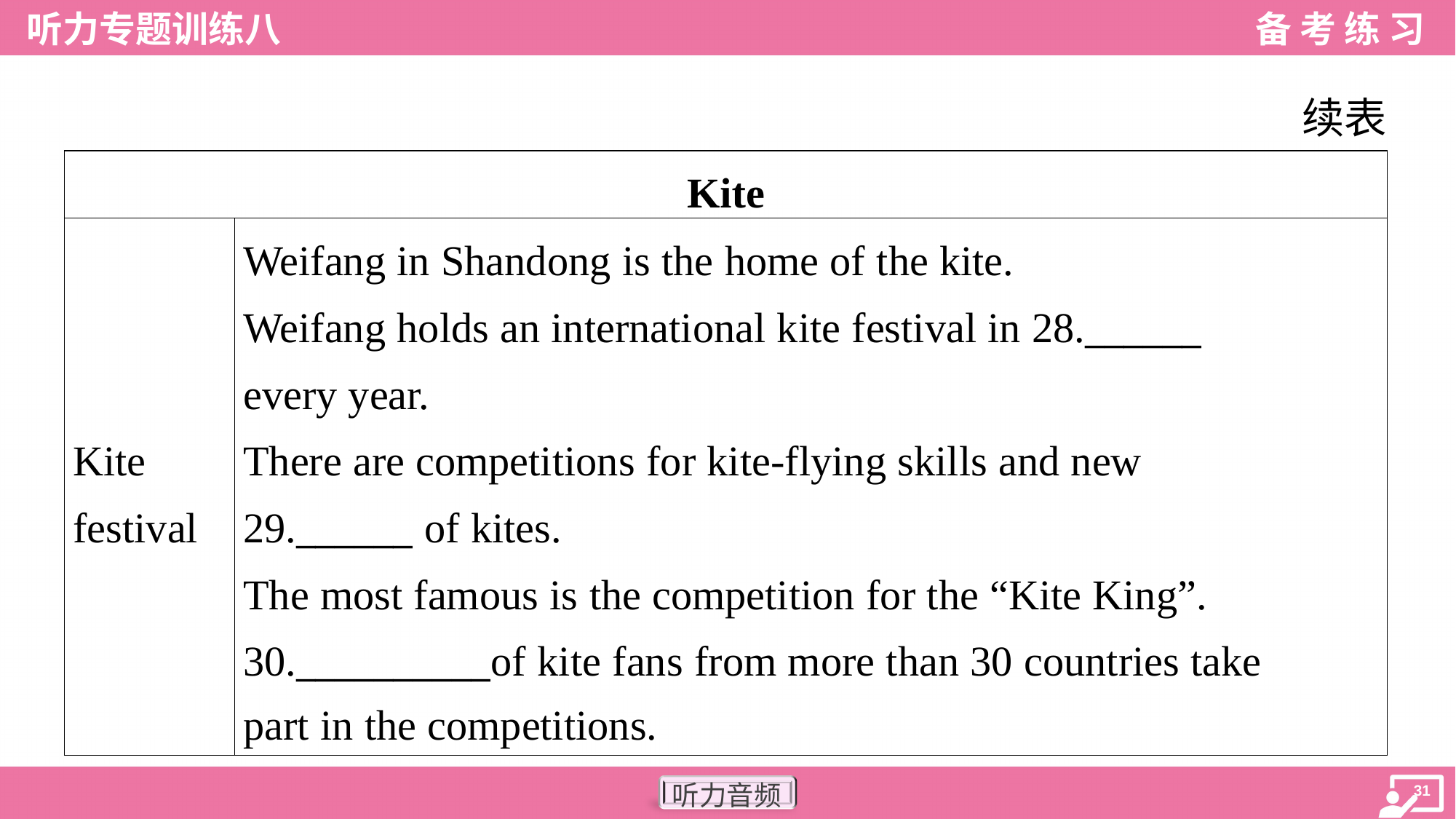

续表
| Kite |  |
| --- | --- |
| Kite festival | Weifang in Shandong is the home of the kite. Weifang holds an international kite festival in 28.\_\_\_\_\_\_ every year. There are competitions for kite-flying skills and new 29.\_\_\_\_\_\_ of kites. The most famous is the competition for the “Kite King”. 30.\_\_\_\_\_\_\_\_\_\_of kite fans from more than 30 countries take part in the competitions. |